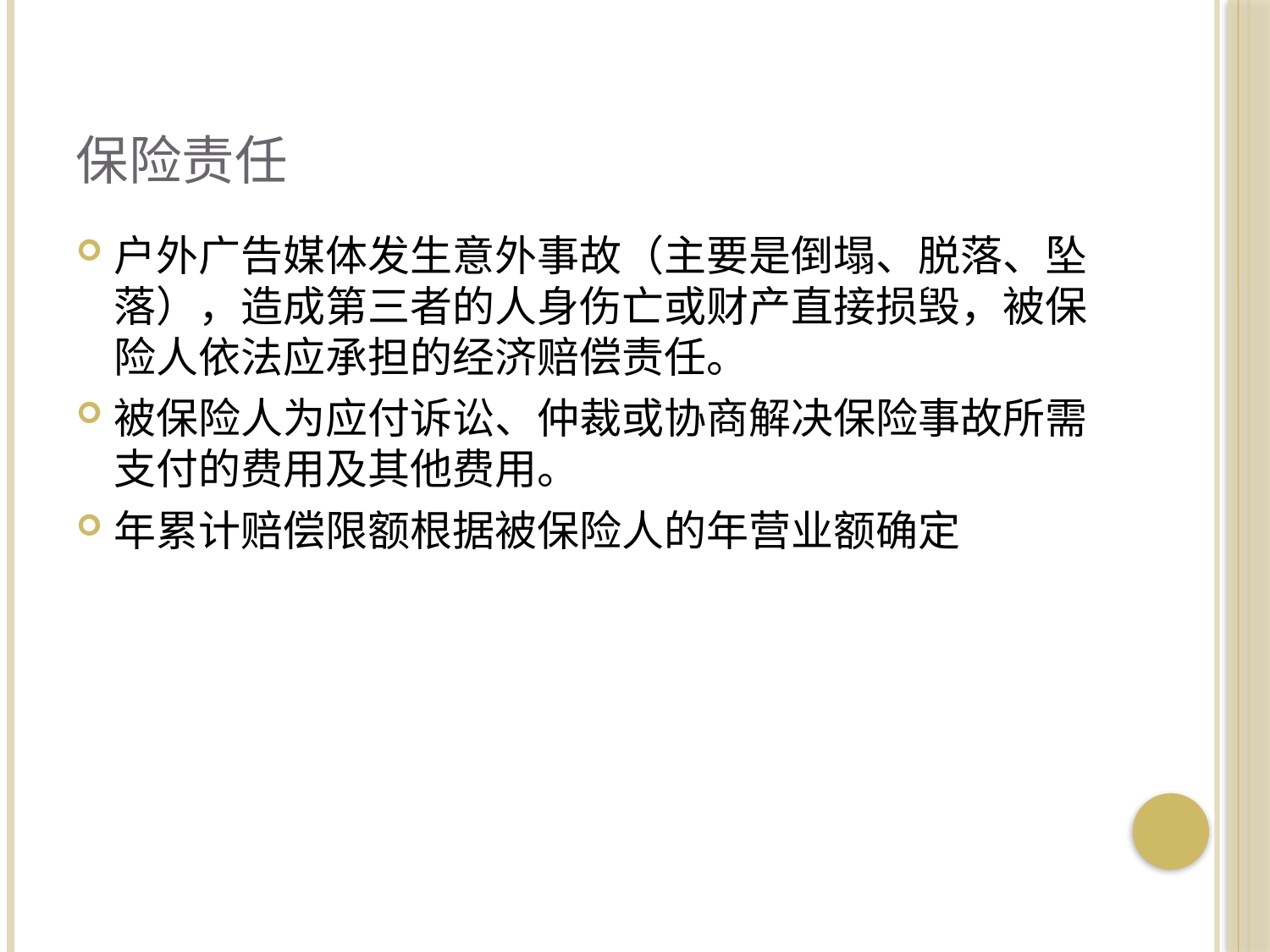

# 保险责任
户外广告媒体发生意外事故（主要是倒塌、脱落、坠落），造成第三者的人身伤亡或财产直接损毁，被保险人依法应承担的经济赔偿责任。
被保险人为应付诉讼、仲裁或协商解决保险事故所需支付的费用及其他费用。
年累计赔偿限额根据被保险人的年营业额确定